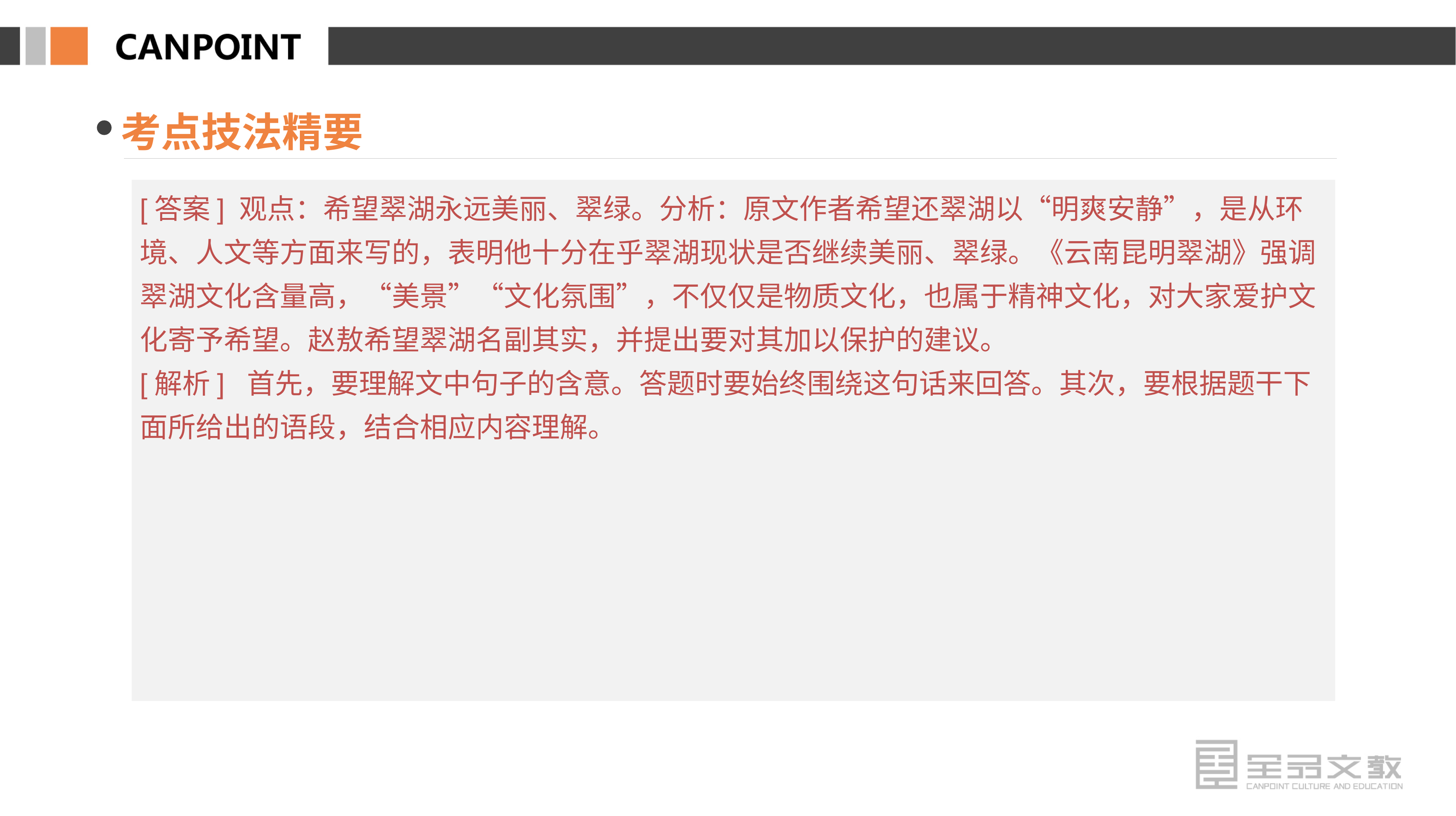

考点技法精要

[答案] 观点：希望翠湖永远美丽、翠绿。分析：原文作者希望还翠湖以“明爽安静”，是从环境、人文等方面来写的，表明他十分在乎翠湖现状是否继续美丽、翠绿。《云南昆明翠湖》强调翠湖文化含量高，“美景”“文化氛围”，不仅仅是物质文化，也属于精神文化，对大家爱护文化寄予希望。赵敖希望翠湖名副其实，并提出要对其加以保护的建议。
[解析]  首先，要理解文中句子的含意。答题时要始终围绕这句话来回答。其次，要根据题干下面所给出的语段，结合相应内容理解。